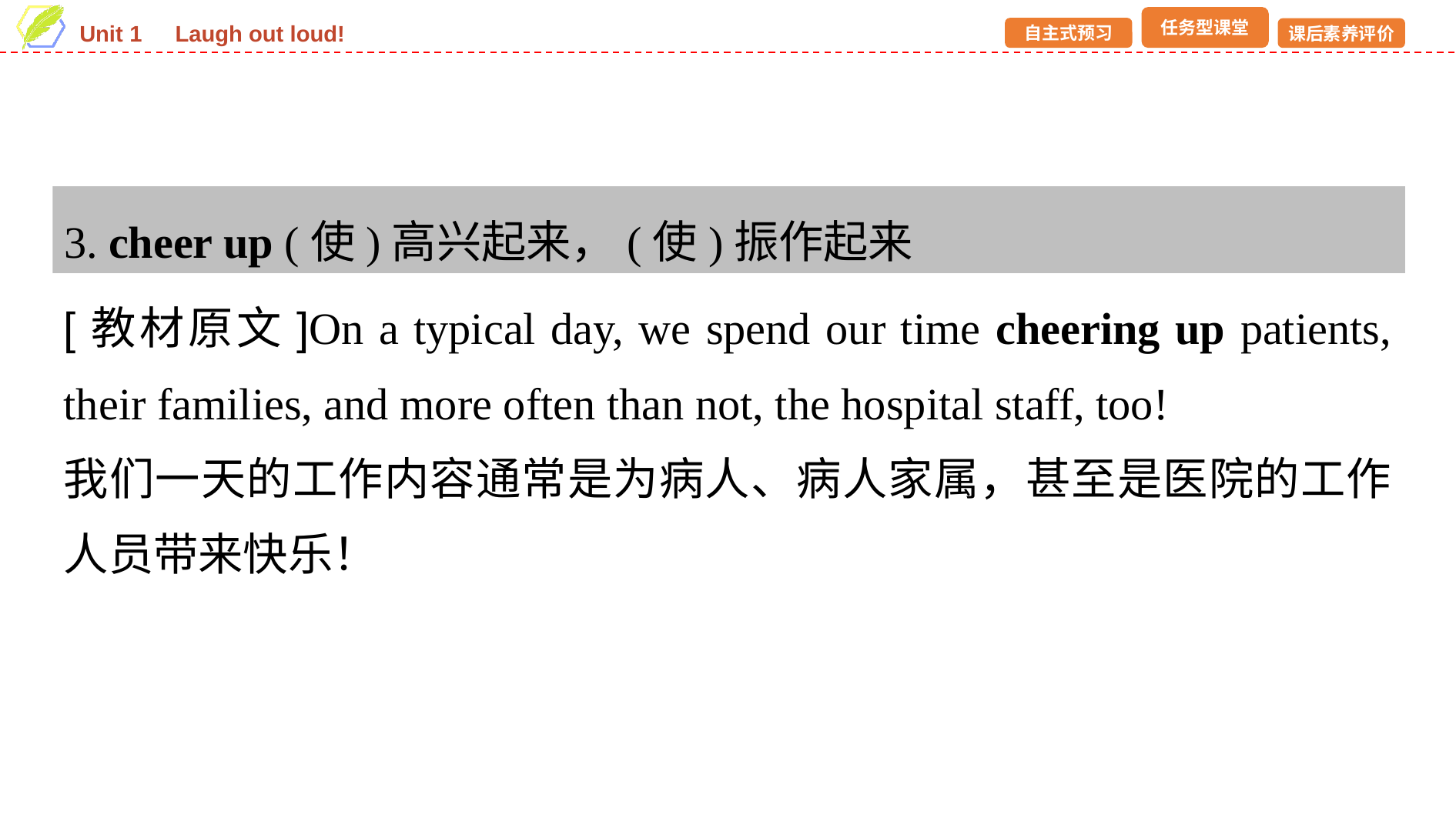

3. cheer up (使)高兴起来，(使)振作起来
[教材原文]On a typical day, we spend our time cheering up patients, their families, and more often than not, the hospital staff, too!
我们一天的工作内容通常是为病人、病人家属，甚至是医院的工作人员带来快乐！